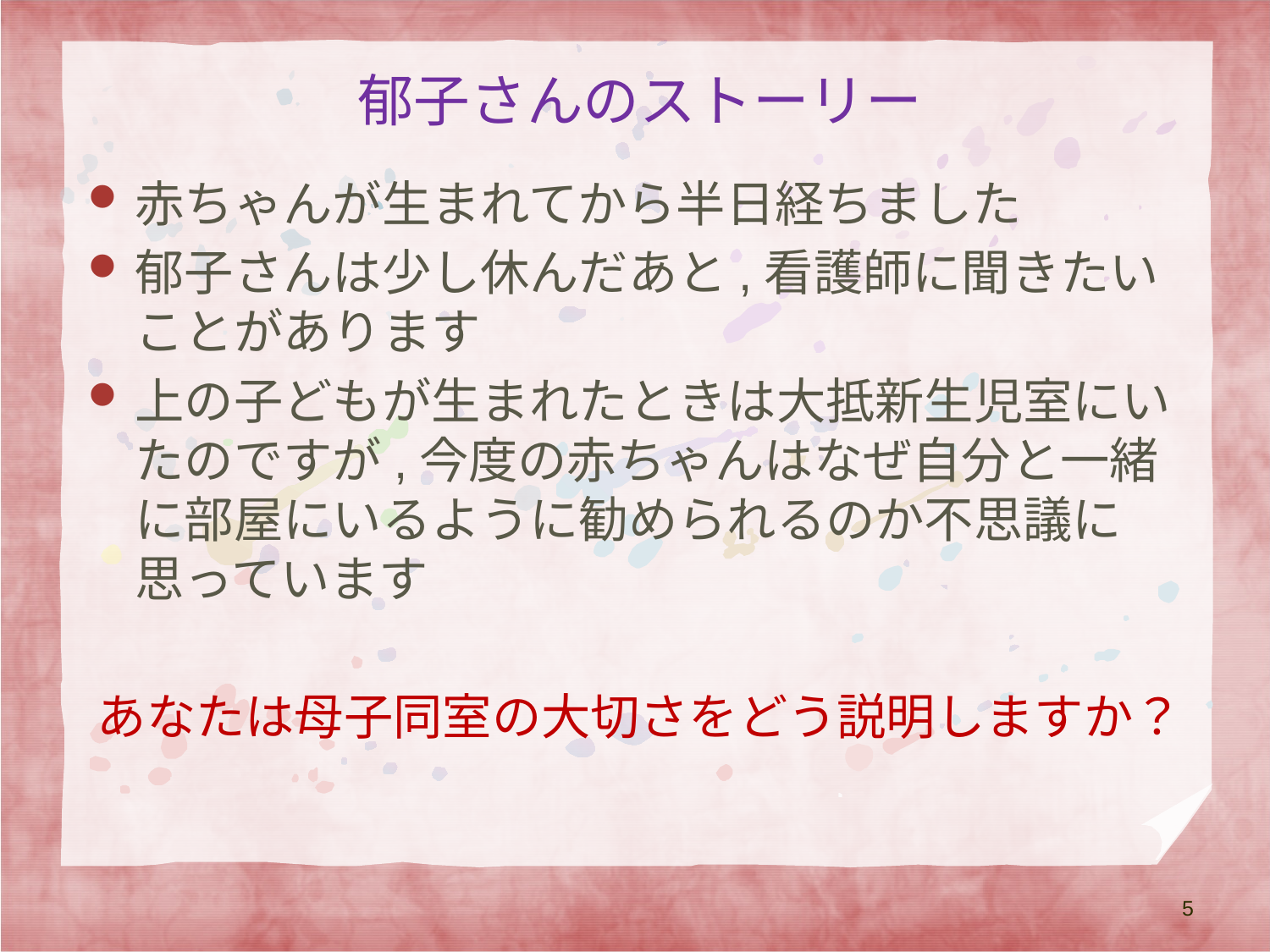

# 郁子さんのストーリー
赤ちゃんが生まれてから半日経ちました
郁子さんは少し休んだあと,看護師に聞きたいことがあります
上の子どもが生まれたときは大抵新生児室にいたのですが,今度の赤ちゃんはなぜ自分と一緒に部屋にいるように勧められるのか不思議に思っています

あなたは母子同室の大切さをどう説明しますか？
5